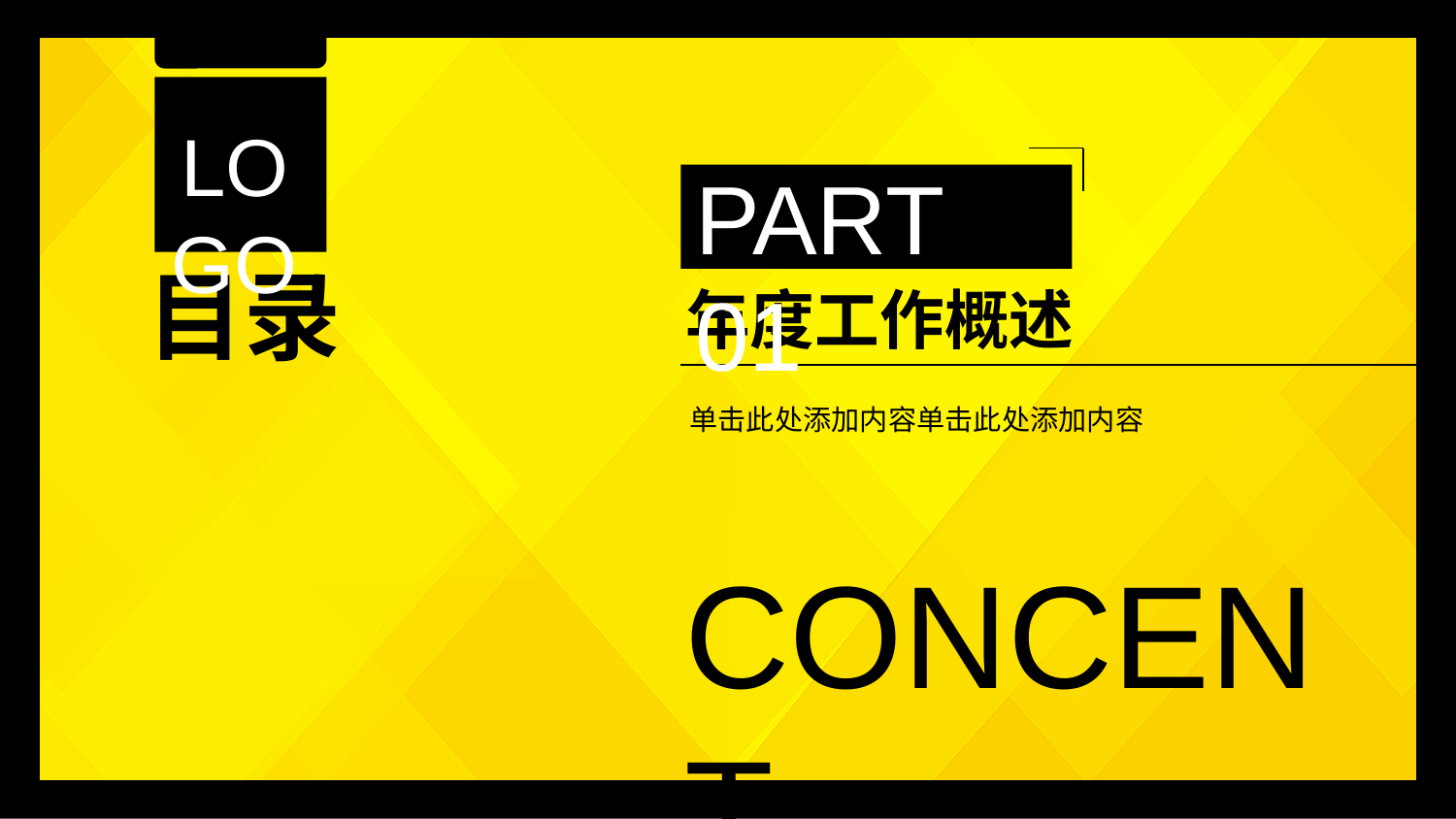

LOGO
PART 01

目录
年度工作概述
单击此处添加内容单击此处添加内容
CONCENT